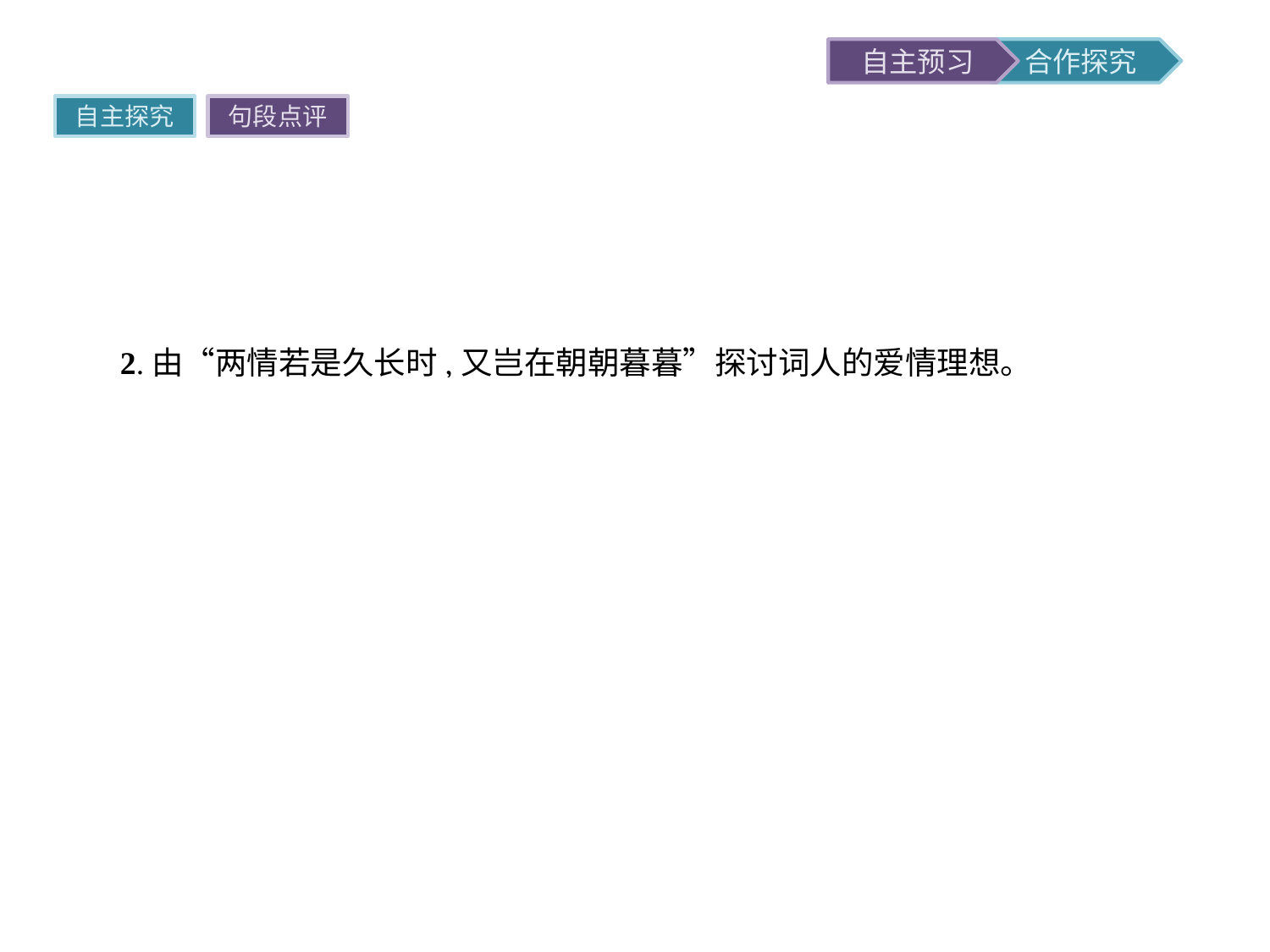

自主探究
句段点评
2.由“两情若是久长时,又岂在朝朝暮暮”探讨词人的爱情理想。
提示:“两情若是”二句对牛郎织女致以深情的慰勉:只要两情至死不渝,又何必贪求卿卿我我的朝欢暮乐?虽天各一方,但心有灵犀,这才是最珍贵的。这一惊世骇俗之笔,使全词升华到新的思想高度。显然,词人否定的是朝欢暮乐的庸俗生活,歌颂的是天长地久的忠贞爱情。在他的精心提炼和巧妙构思下,古老的题材化为闪光的笔墨,迸发出耀眼的思想火花。